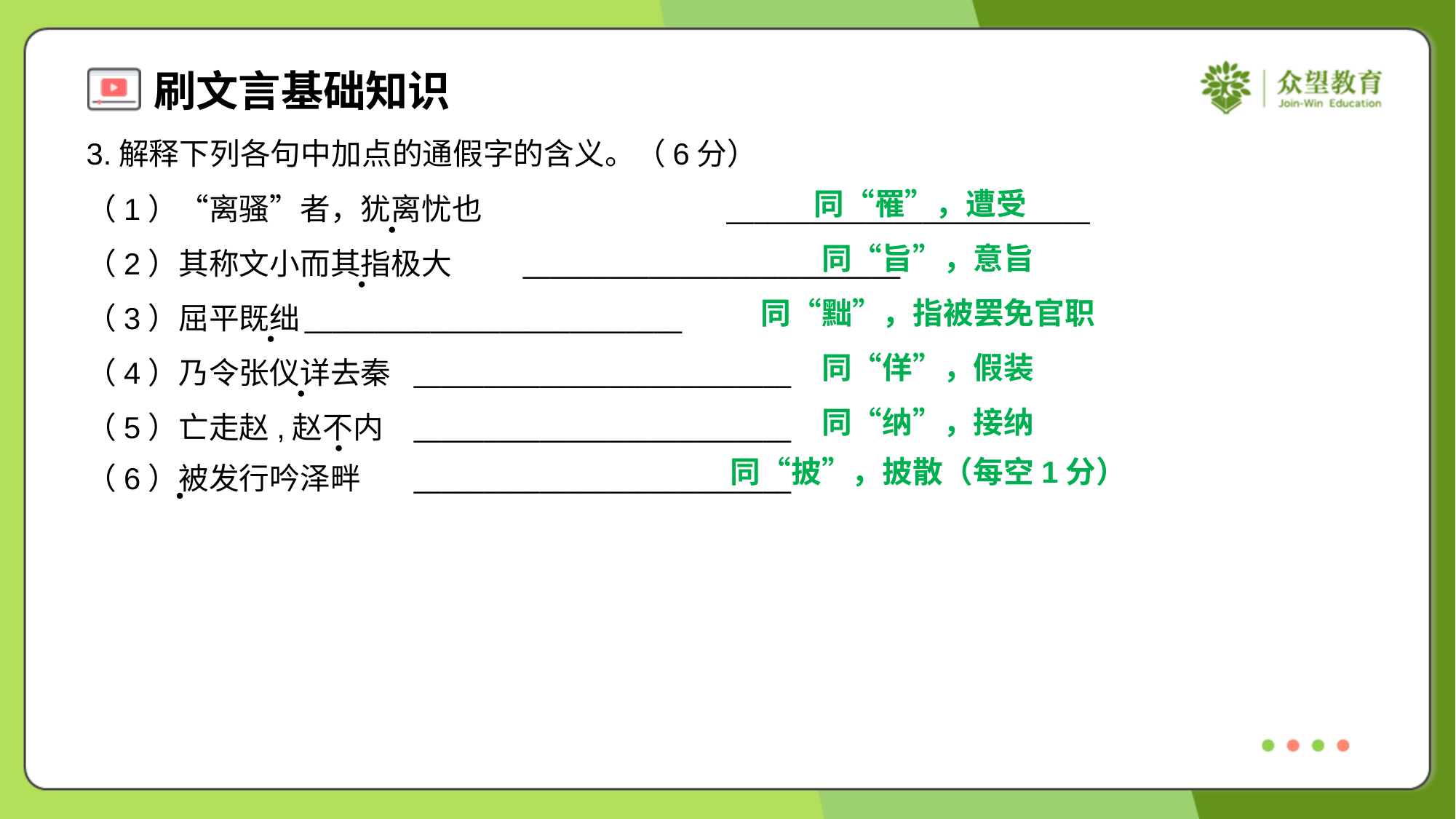

3.解释下列各句中加点的通假字的含义。（6分）
同“罹”，遭受
（1）“离骚”者，犹离忧也	__________________________
（2）其称文小而其指极大	___________________________
（3）屈平既绌	___________________________
（4）乃令张仪详去秦	___________________________
（5）亡走赵,赵不内	___________________________
（6）被发行吟泽畔	___________________________
同“旨”，意旨

同“黜”，指被罢免官职

同“佯”，假装

同“纳”，接纳

同“披”，披散（每空1分）